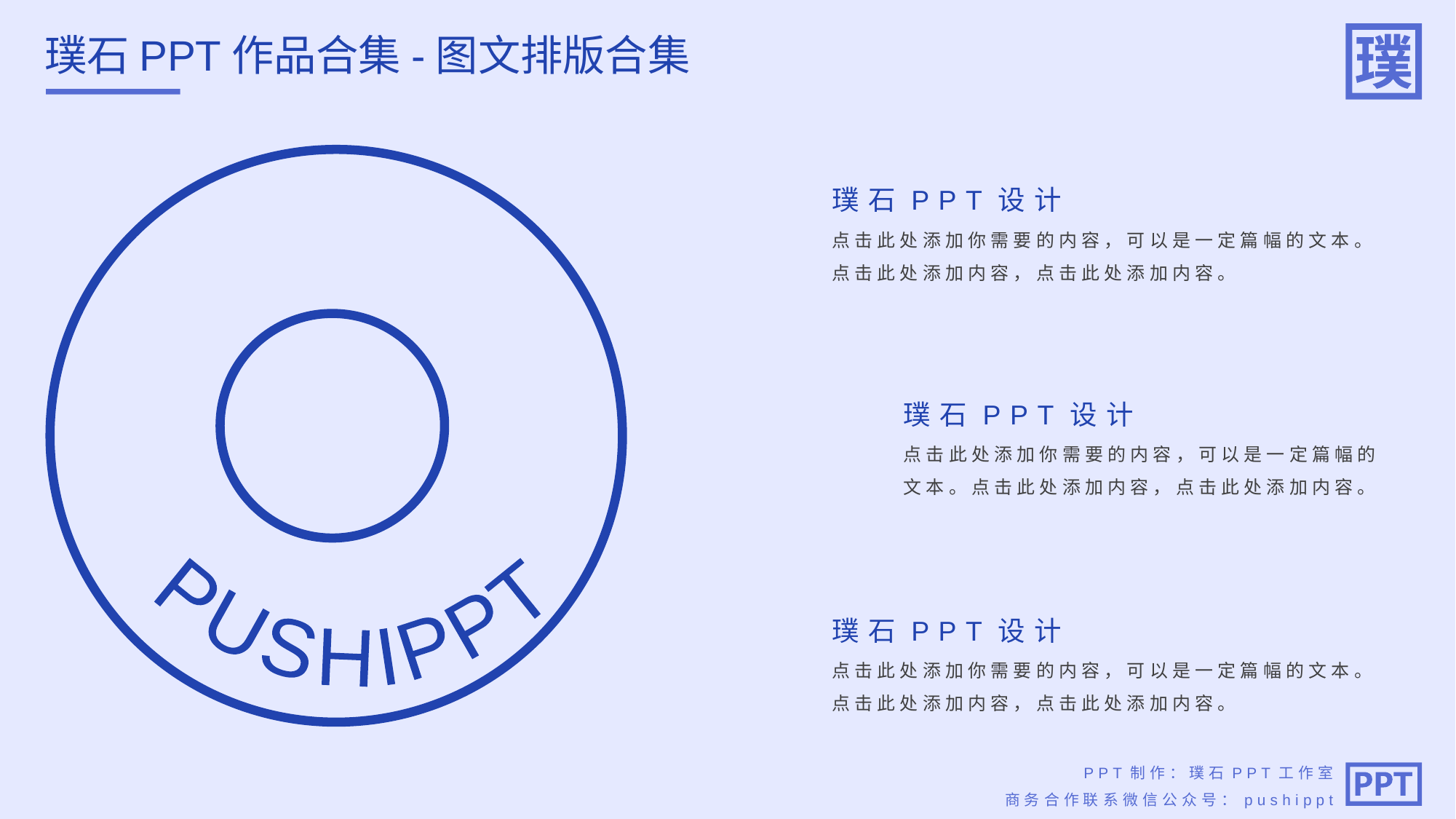

PUSHIPPT
# 璞石PPT作品合集-图文排版合集

璞石PPT设计
点击此处添加你需要的内容，可以是一定篇幅的文本。点击此处添加内容，点击此处添加内容。

璞石PPT设计
点击此处添加你需要的内容，可以是一定篇幅的文本。点击此处添加内容，点击此处添加内容。

璞石PPT设计
点击此处添加你需要的内容，可以是一定篇幅的文本。点击此处添加内容，点击此处添加内容。